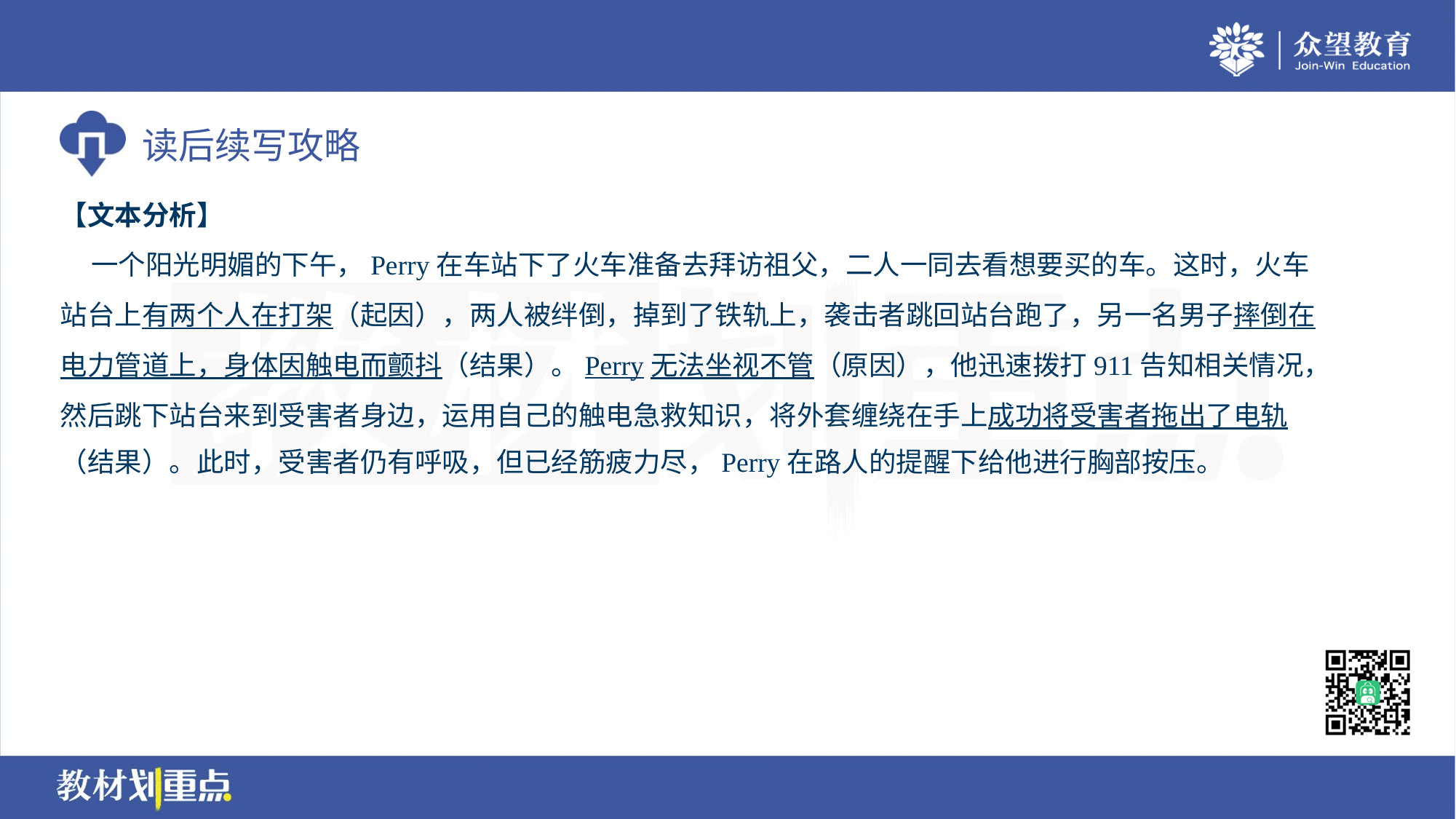

【文本分析】
    一个阳光明媚的下午，Perry在车站下了火车准备去拜访祖父，二人一同去看想要买的车。这时，火车
站台上有两个人在打架（起因），两人被绊倒，掉到了铁轨上，袭击者跳回站台跑了，另一名男子摔倒在
电力管道上，身体因触电而颤抖（结果）。Perry无法坐视不管（原因），他迅速拨打911告知相关情况，
然后跳下站台来到受害者身边，运用自己的触电急救知识，将外套缠绕在手上成功将受害者拖出了电轨
（结果）。此时，受害者仍有呼吸，但已经筋疲力尽，Perry在路人的提醒下给他进行胸部按压。